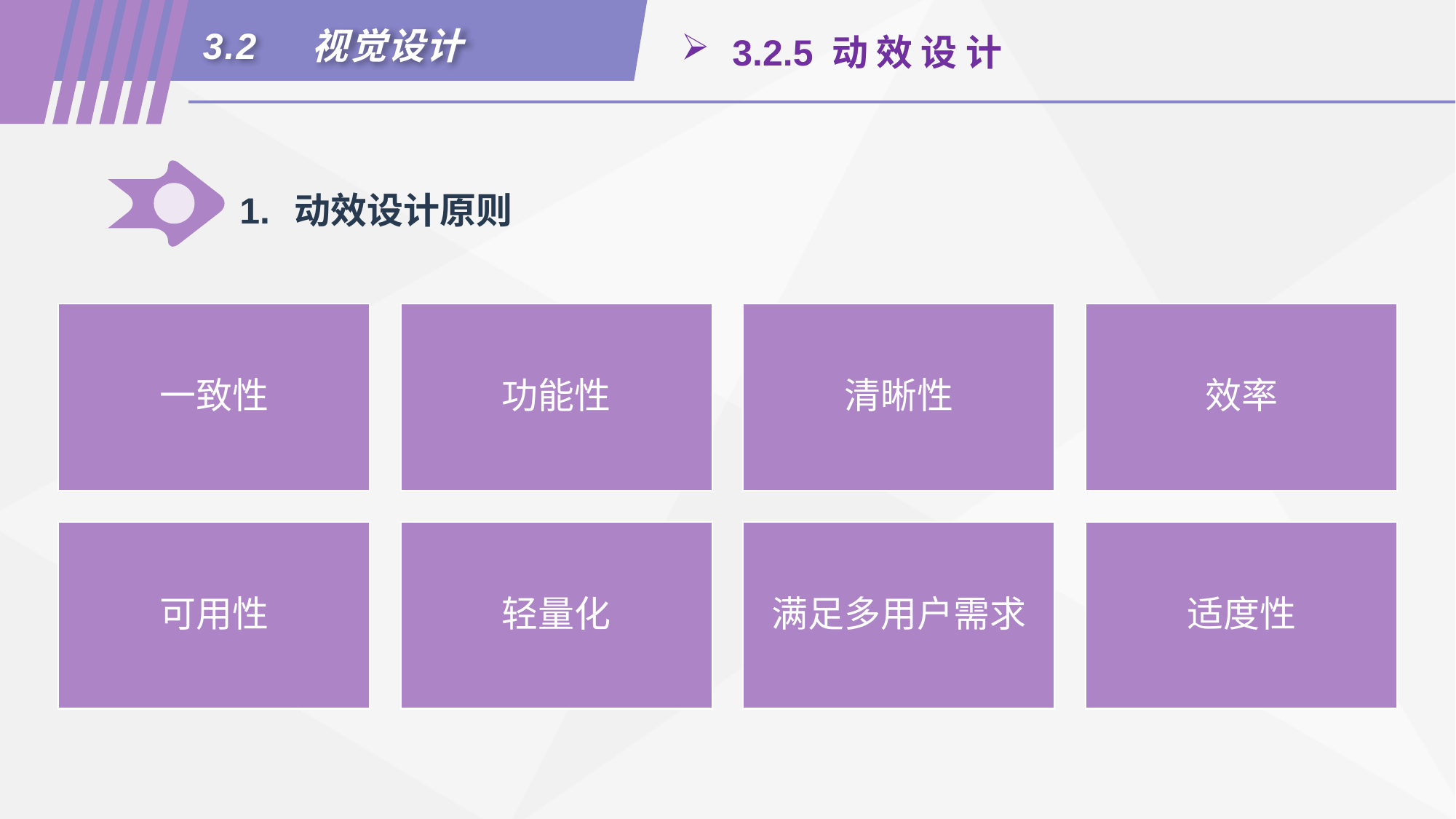

3.2	视觉设计
 3.2.5 动 效 设 计

1.	动效设计原则
一致性
功能性
清晰性
效率
可用性
轻量化
满足多用户需求
适度性